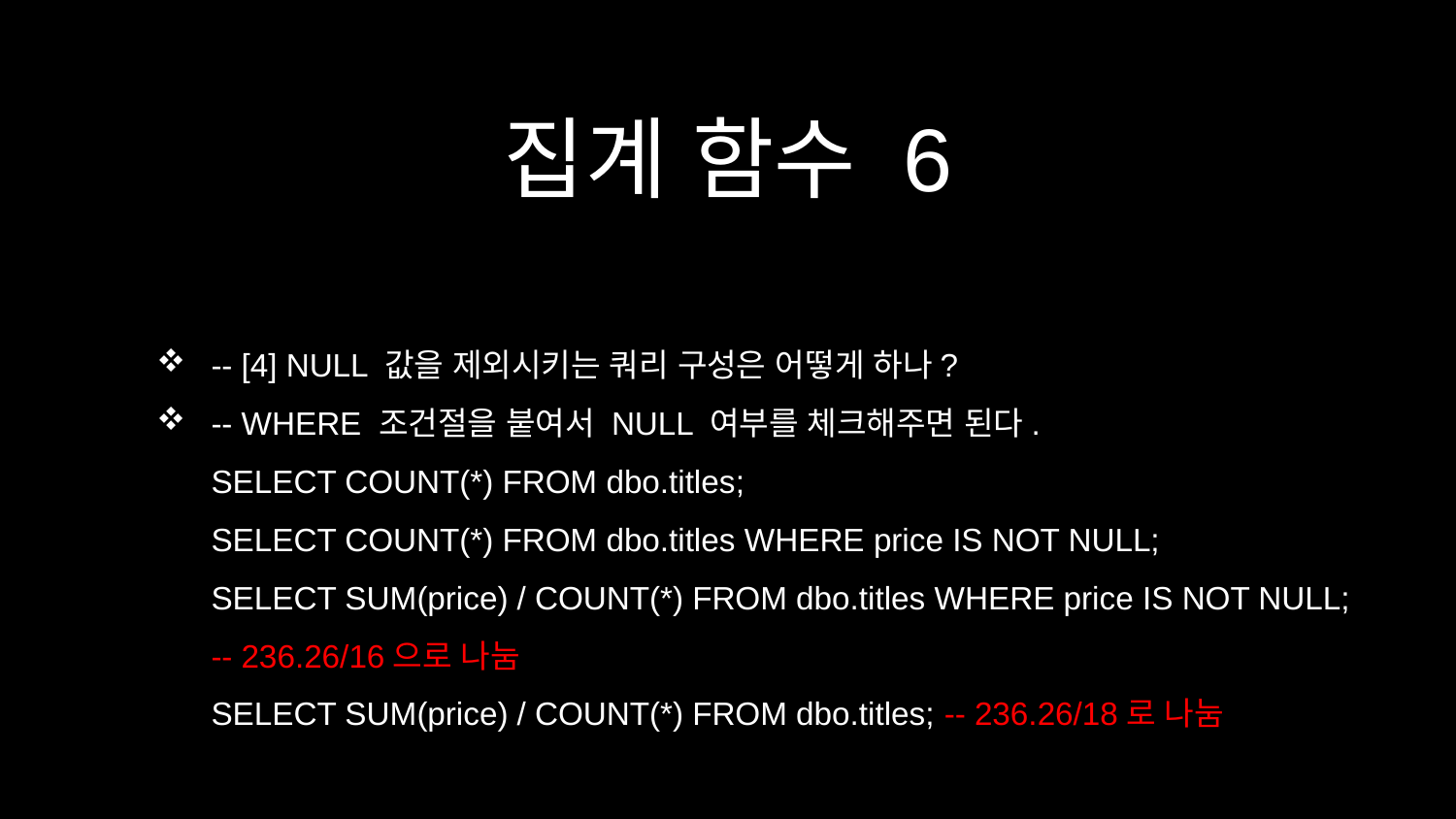

# 집계 함수 6
-- [4] NULL 값을 제외시키는 쿼리 구성은 어떻게 하나?
-- WHERE 조건절을 붙여서 NULL 여부를 체크해주면 된다.
SELECT COUNT(*) FROM dbo.titles;
SELECT COUNT(*) FROM dbo.titles WHERE price IS NOT NULL;
SELECT SUM(price) / COUNT(*) FROM dbo.titles WHERE price IS NOT NULL; -- 236.26/16으로 나눔
SELECT SUM(price) / COUNT(*) FROM dbo.titles; -- 236.26/18로 나눔